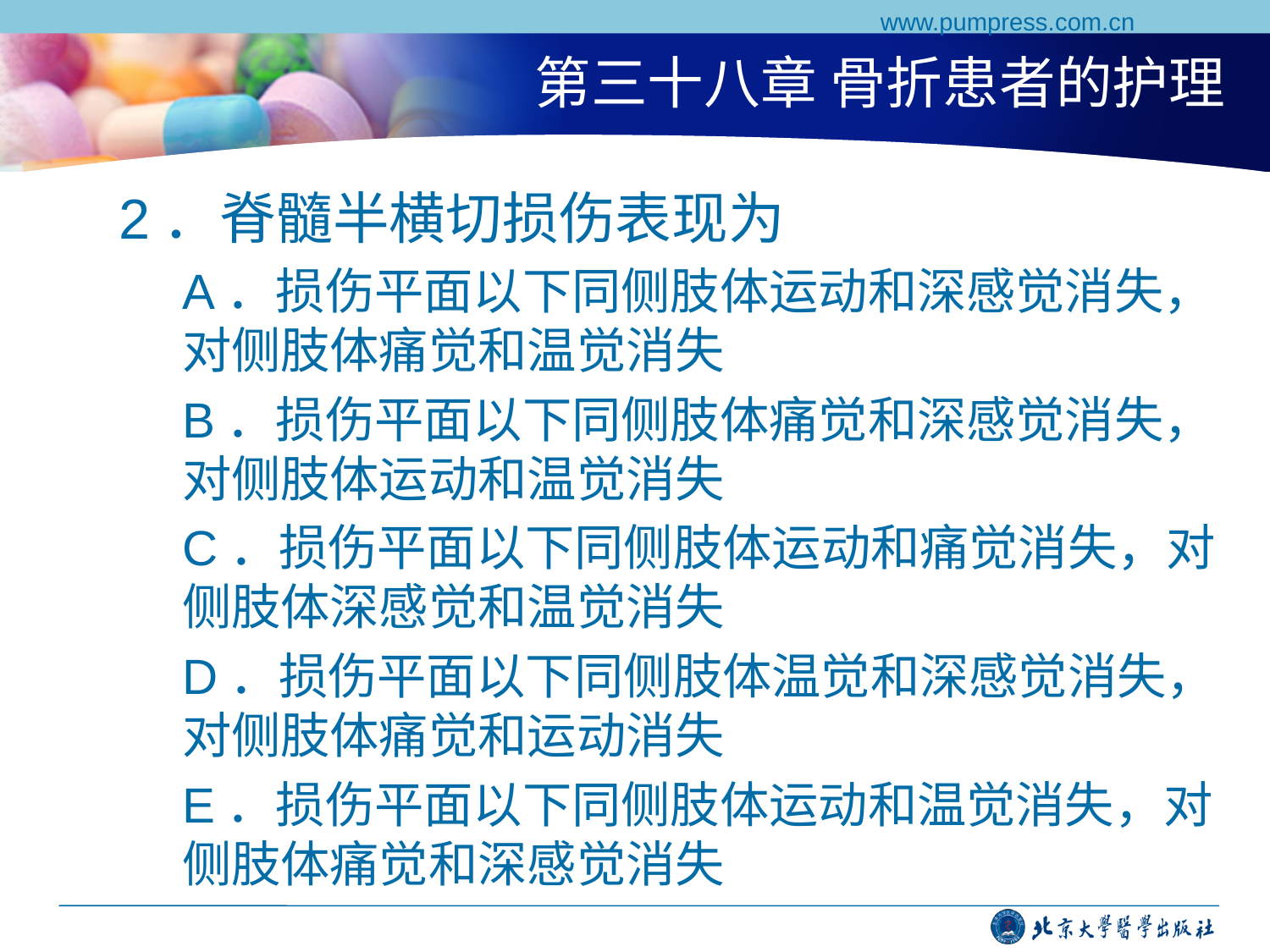

www.pumpress.com.cn
# 第三十八章 骨折患者的护理
2．脊髓半横切损伤表现为
A．损伤平面以下同侧肢体运动和深感觉消失，对侧肢体痛觉和温觉消失
B．损伤平面以下同侧肢体痛觉和深感觉消失，对侧肢体运动和温觉消失
C．损伤平面以下同侧肢体运动和痛觉消失，对侧肢体深感觉和温觉消失
D．损伤平面以下同侧肢体温觉和深感觉消失，对侧肢体痛觉和运动消失
E．损伤平面以下同侧肢体运动和温觉消失，对侧肢体痛觉和深感觉消失